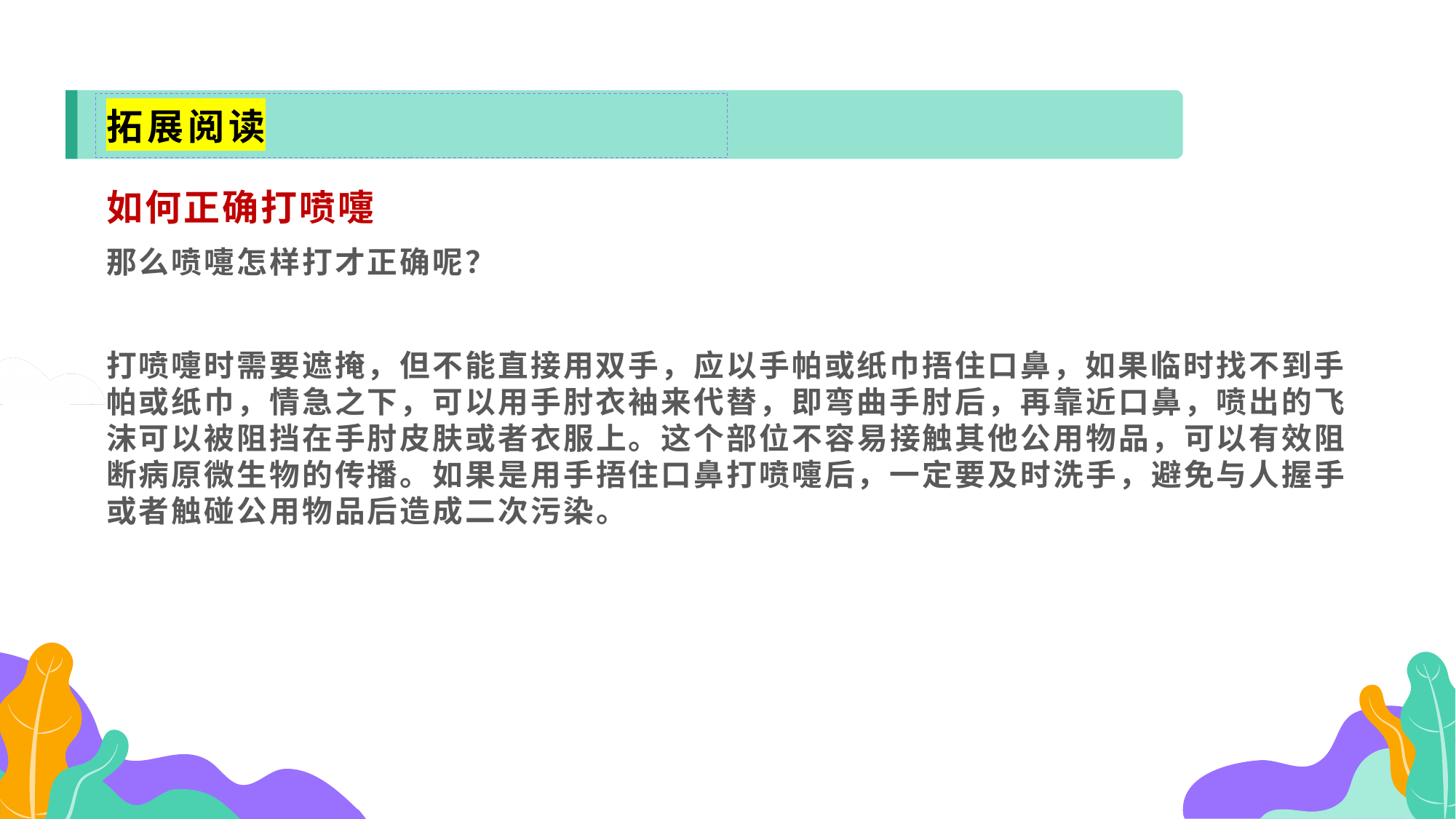

拓展阅读
如何正确打喷嚏
那么喷嚏怎样打才正确呢？

打喷嚏时需要遮掩，但不能直接用双手，应以手帕或纸巾捂住口鼻，如果临时找不到手帕或纸巾，情急之下，可以用手肘衣袖来代替，即弯曲手肘后，再靠近口鼻，喷出的飞沫可以被阻挡在手肘皮肤或者衣服上。这个部位不容易接触其他公用物品，可以有效阻断病原微生物的传播。如果是用手捂住口鼻打喷嚏后，一定要及时洗手，避免与人握手或者触碰公用物品后造成二次污染。